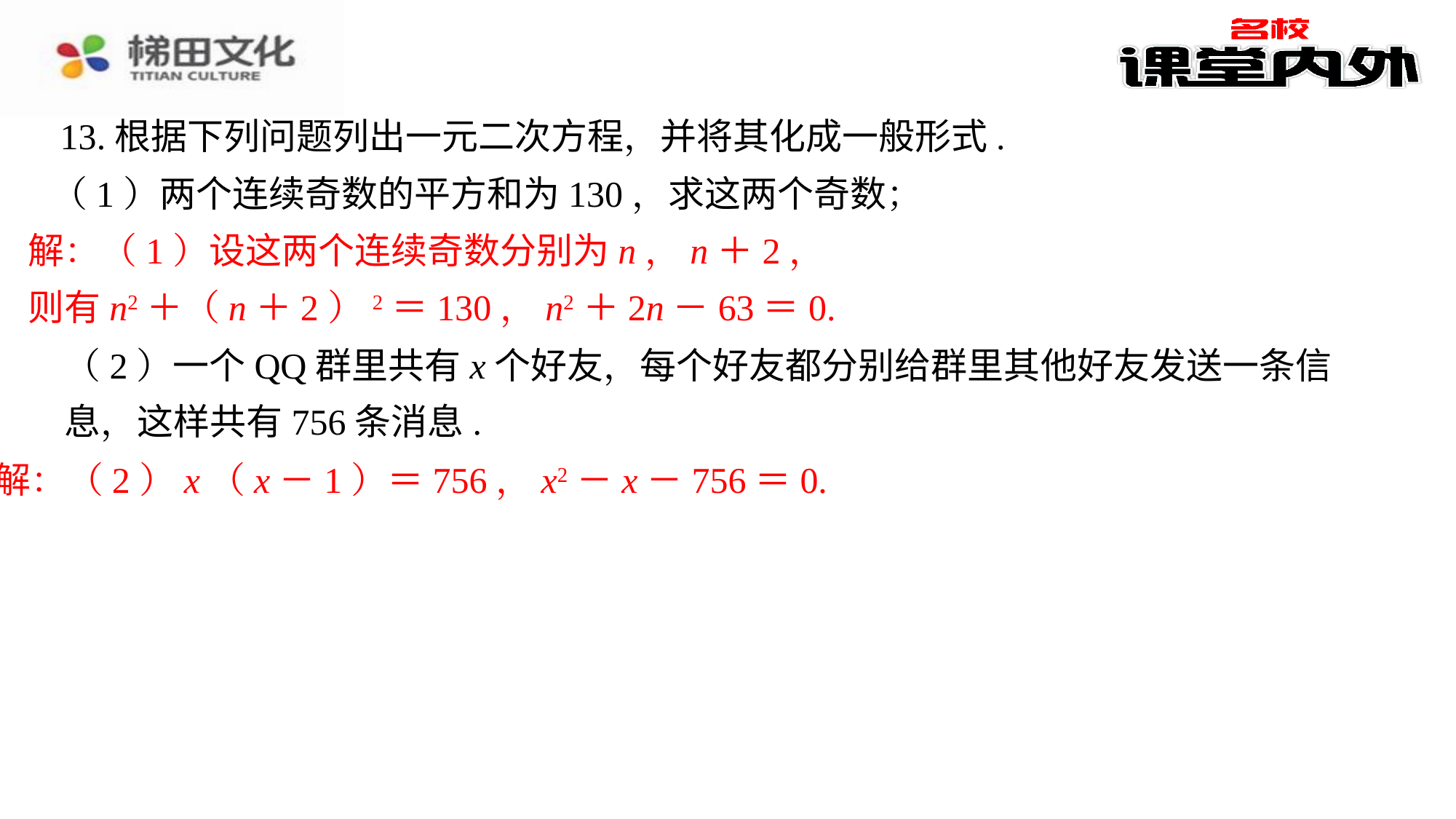

13.根据下列问题列出一元二次方程，并将其化成一般形式.
（1）两个连续奇数的平方和为130，求这两个奇数；
解：（1）设这两个连续奇数分别为n，n＋2，
则有n2＋（n＋2）2＝130，n2＋2n－63＝0.
（2）一个QQ群里共有x个好友，每个好友都分别给群里其他好友发送一条信息，这样共有756条消息.
解：（2）x（x－1）＝756，x2－x－756＝0.